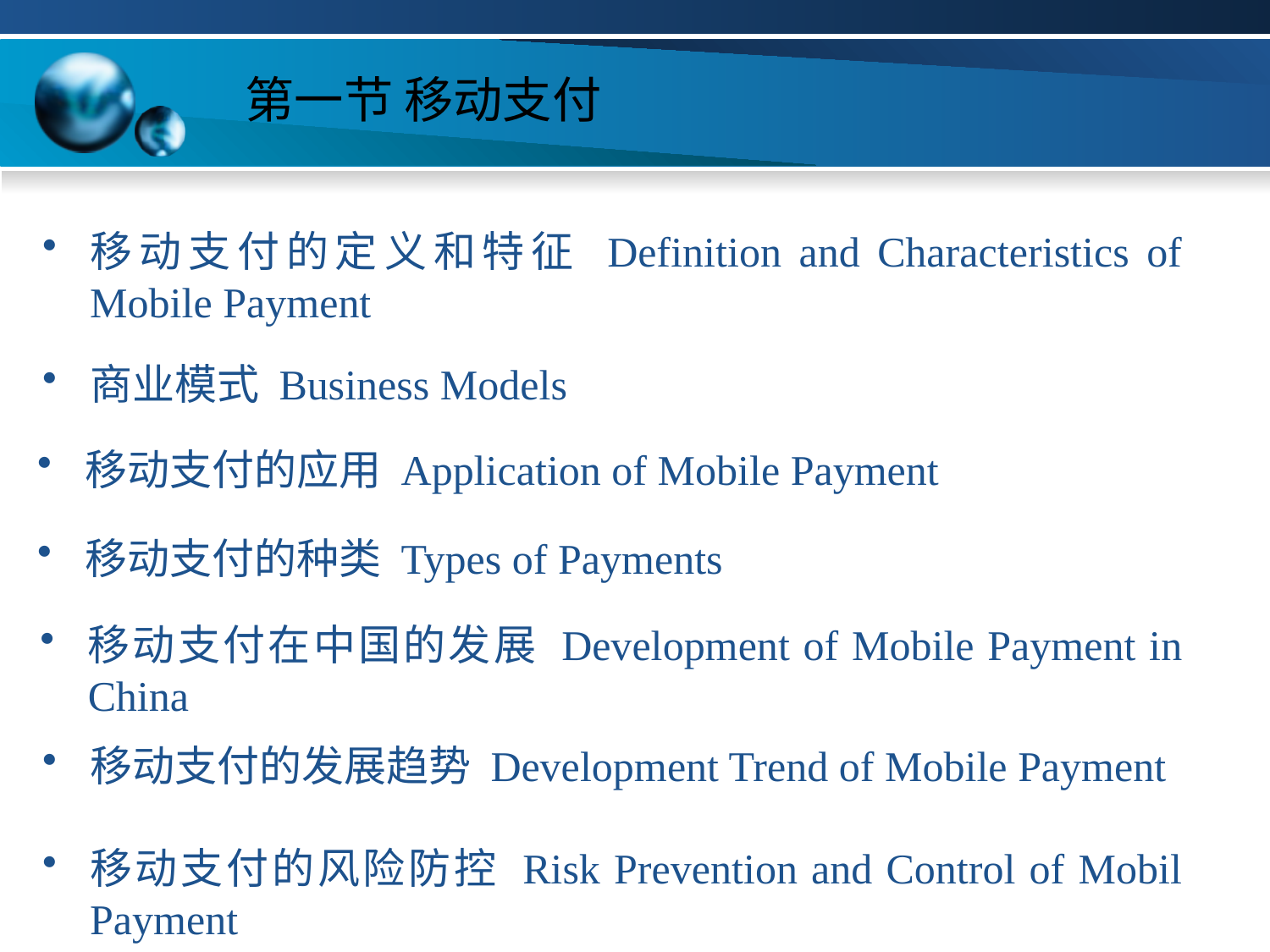

# 第一节 移动支付
移动支付的定义和特征 Definition and Characteristics of Mobile Payment
商业模式 Business Models
移动支付的应用 Application of Mobile Payment
移动支付的种类 Types of Payments
移动支付在中国的发展 Development of Mobile Payment in China
移动支付的发展趋势 Development Trend of Mobile Payment
移动支付的风险防控 Risk Prevention and Control of Mobil Payment